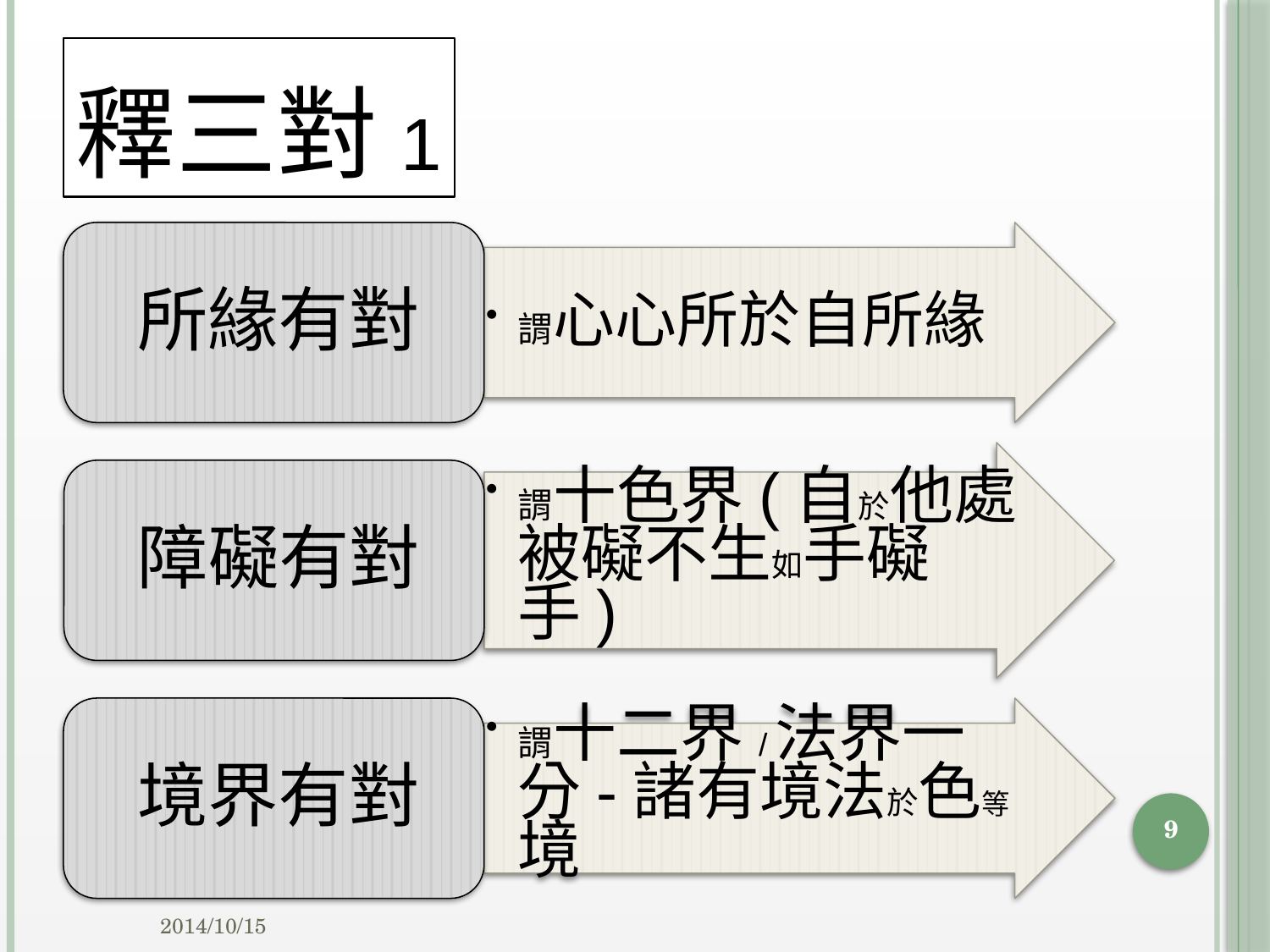

# 釋三對1
謂心心所於自所緣
所緣有對
謂十色界(自於他處被礙不生如手礙手)
障礙有對
謂十二界/法界一分-諸有境法於色等境
境界有對
9
2014/10/15